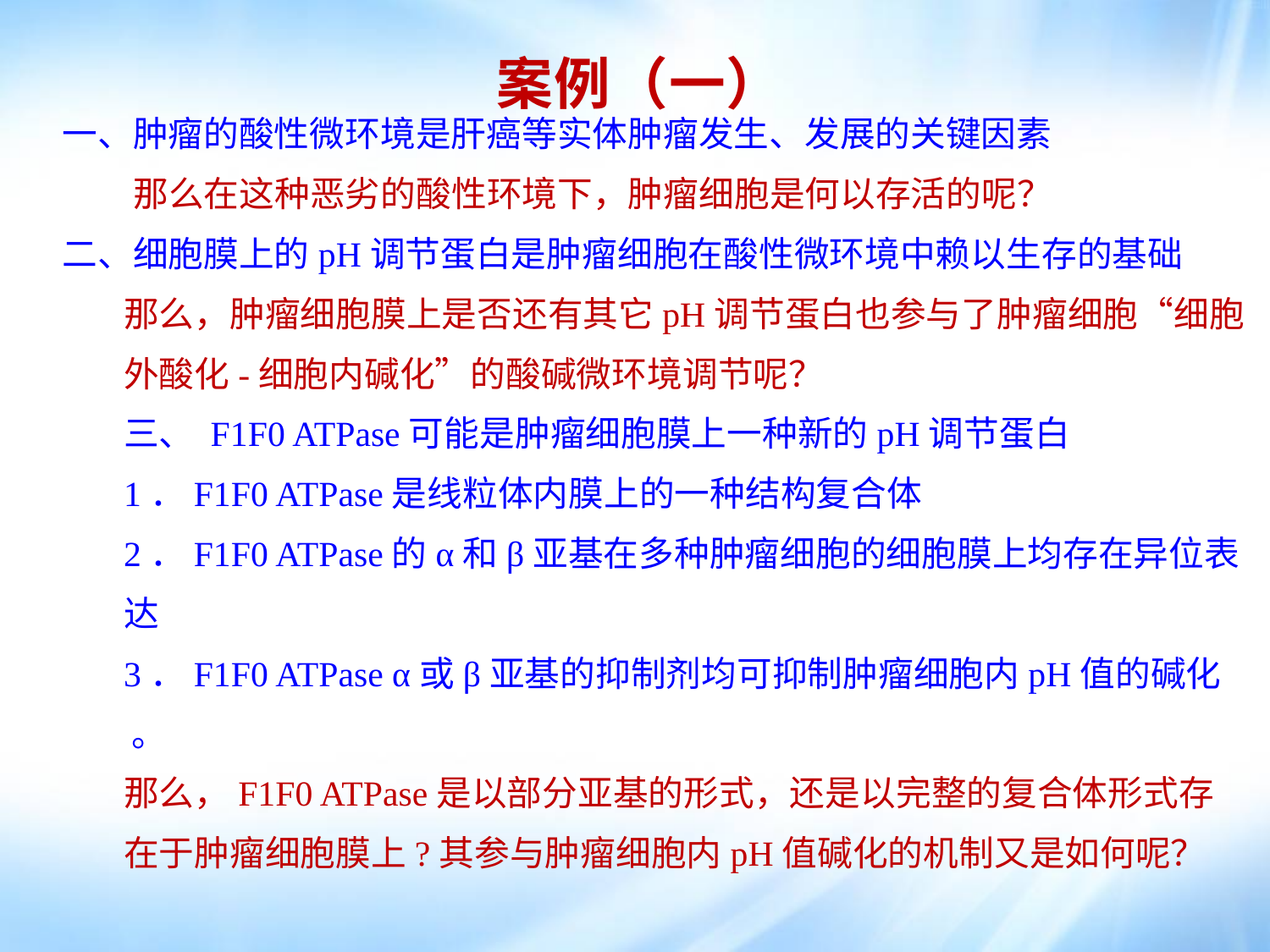

案例（一）
一、肿瘤的酸性微环境是肝癌等实体肿瘤发生、发展的关键因素
        那么在这种恶劣的酸性环境下，肿瘤细胞是何以存活的呢？
二、细胞膜上的pH调节蛋白是肿瘤细胞在酸性微环境中赖以生存的基础
那么，肿瘤细胞膜上是否还有其它pH调节蛋白也参与了肿瘤细胞“细胞外酸化-细胞内碱化”的酸碱微环境调节呢？
三、 F1F0 ATPase可能是肿瘤细胞膜上一种新的pH调节蛋白
1．F1F0 ATPase是线粒体内膜上的一种结构复合体
2．F1F0 ATPase的α和β亚基在多种肿瘤细胞的细胞膜上均存在异位表达
3．F1F0 ATPase α或β亚基的抑制剂均可抑制肿瘤细胞内pH值的碱化 。
那么，F1F0 ATPase是以部分亚基的形式，还是以完整的复合体形式存在于肿瘤细胞膜上?其参与肿瘤细胞内pH值碱化的机制又是如何呢？